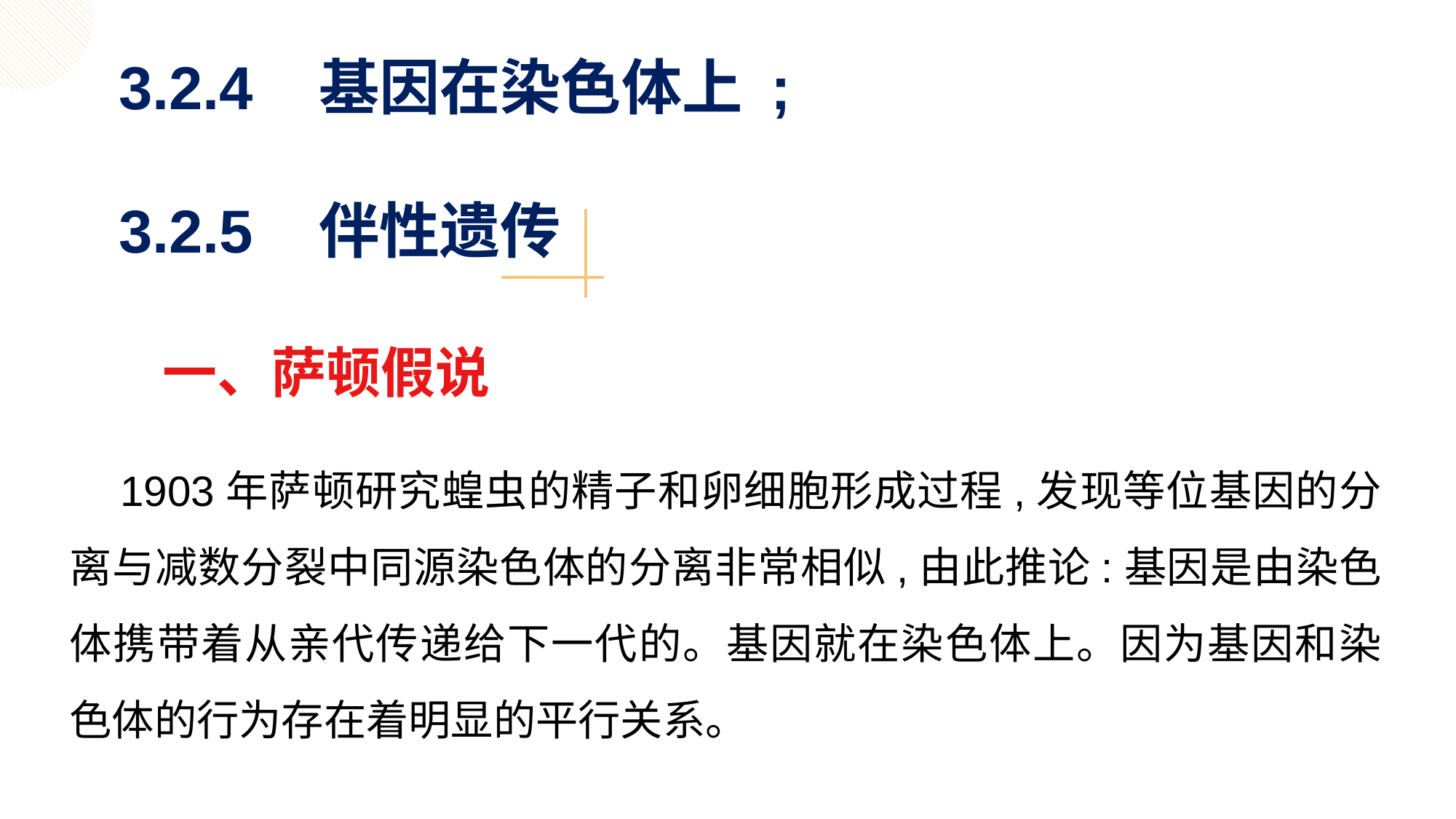

3.2.4   基因在染色体上 ;
3.2.5   伴性遗传
一、萨顿假说
    1903年萨顿研究蝗虫的精子和卵细胞形成过程,发现等位基因的分离与减数分裂中同源染色体的分离非常相似,由此推论:基因是由染色体携带着从亲代传递给下一代的。基因就在染色体上。因为基因和染色体的行为存在着明显的平行关系。